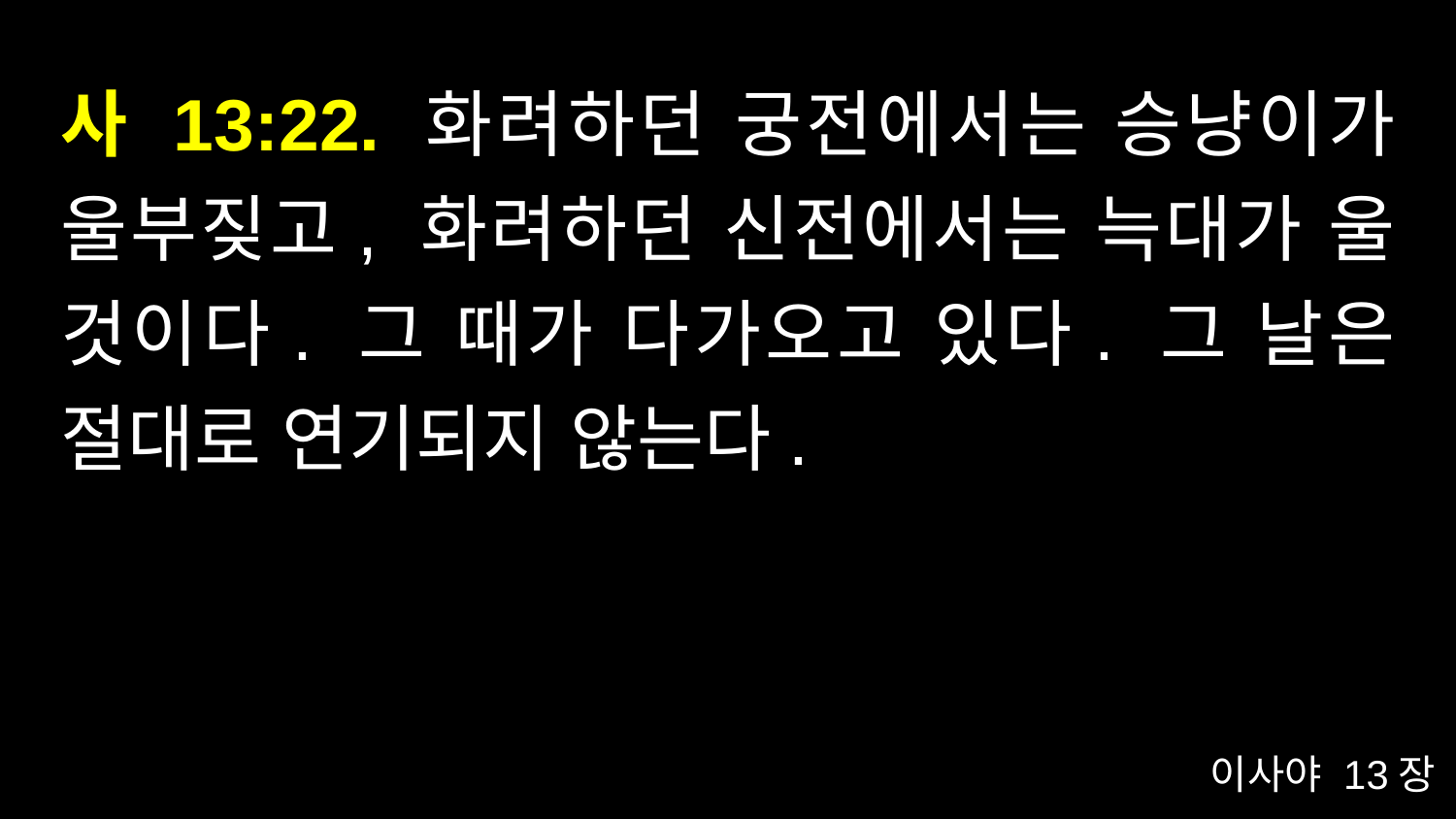

# 사 13:22. 화려하던 궁전에서는 승냥이가 울부짖고, 화려하던 신전에서는 늑대가 울 것이다. 그 때가 다가오고 있다. 그 날은 절대로 연기되지 않는다.
이사야 13장